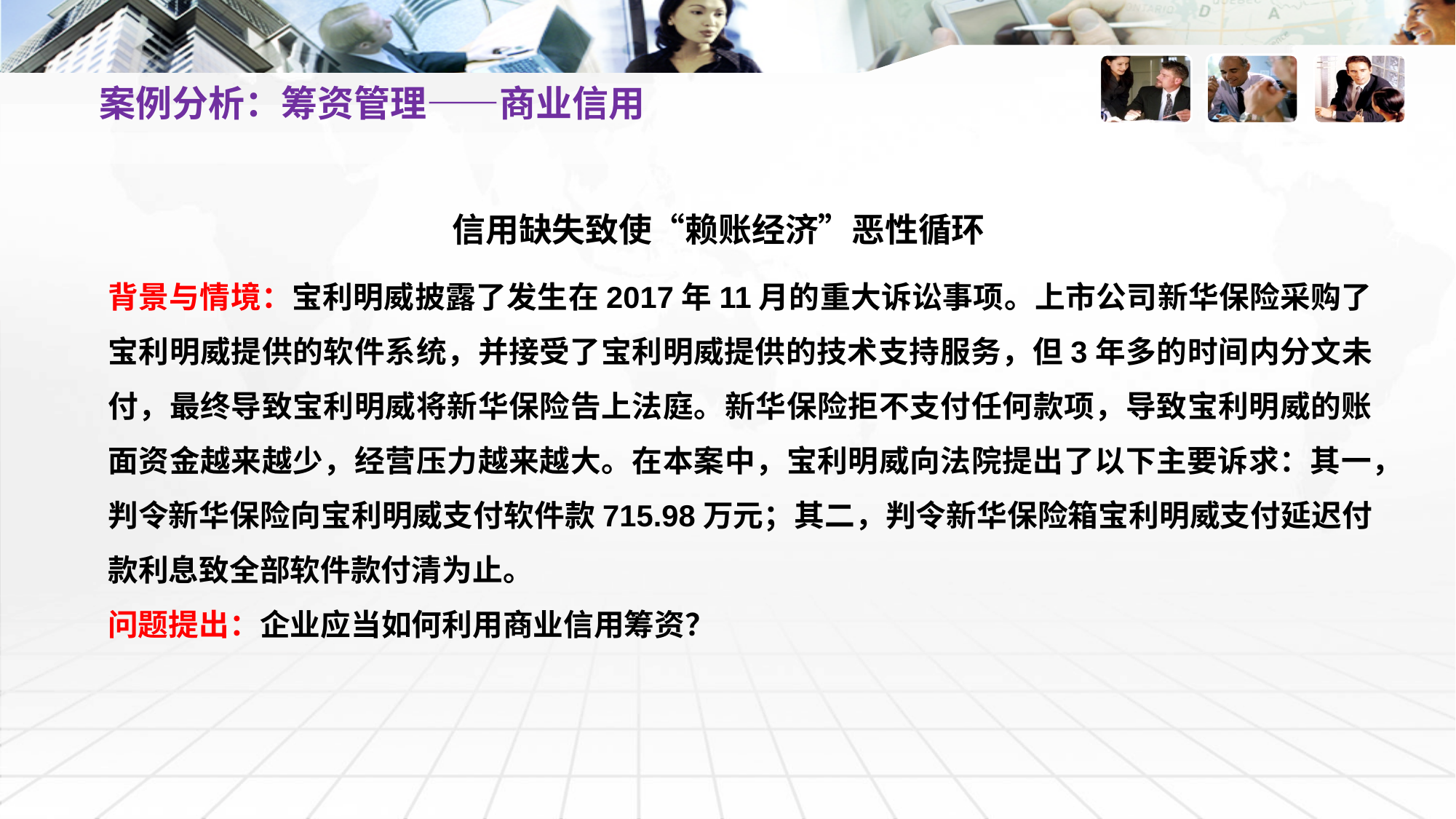

案例分析：筹资管理——商业信用
信用缺失致使“赖账经济”恶性循环
背景与情境：宝利明威披露了发生在2017年11月的重大诉讼事项。上市公司新华保险采购了宝利明威提供的软件系统，并接受了宝利明威提供的技术支持服务，但3年多的时间内分文未付，最终导致宝利明威将新华保险告上法庭。新华保险拒不支付任何款项，导致宝利明威的账面资金越来越少，经营压力越来越大。在本案中，宝利明威向法院提出了以下主要诉求：其一，判令新华保险向宝利明威支付软件款715.98万元；其二，判令新华保险箱宝利明威支付延迟付款利息致全部软件款付清为止。
问题提出：企业应当如何利用商业信用筹资？